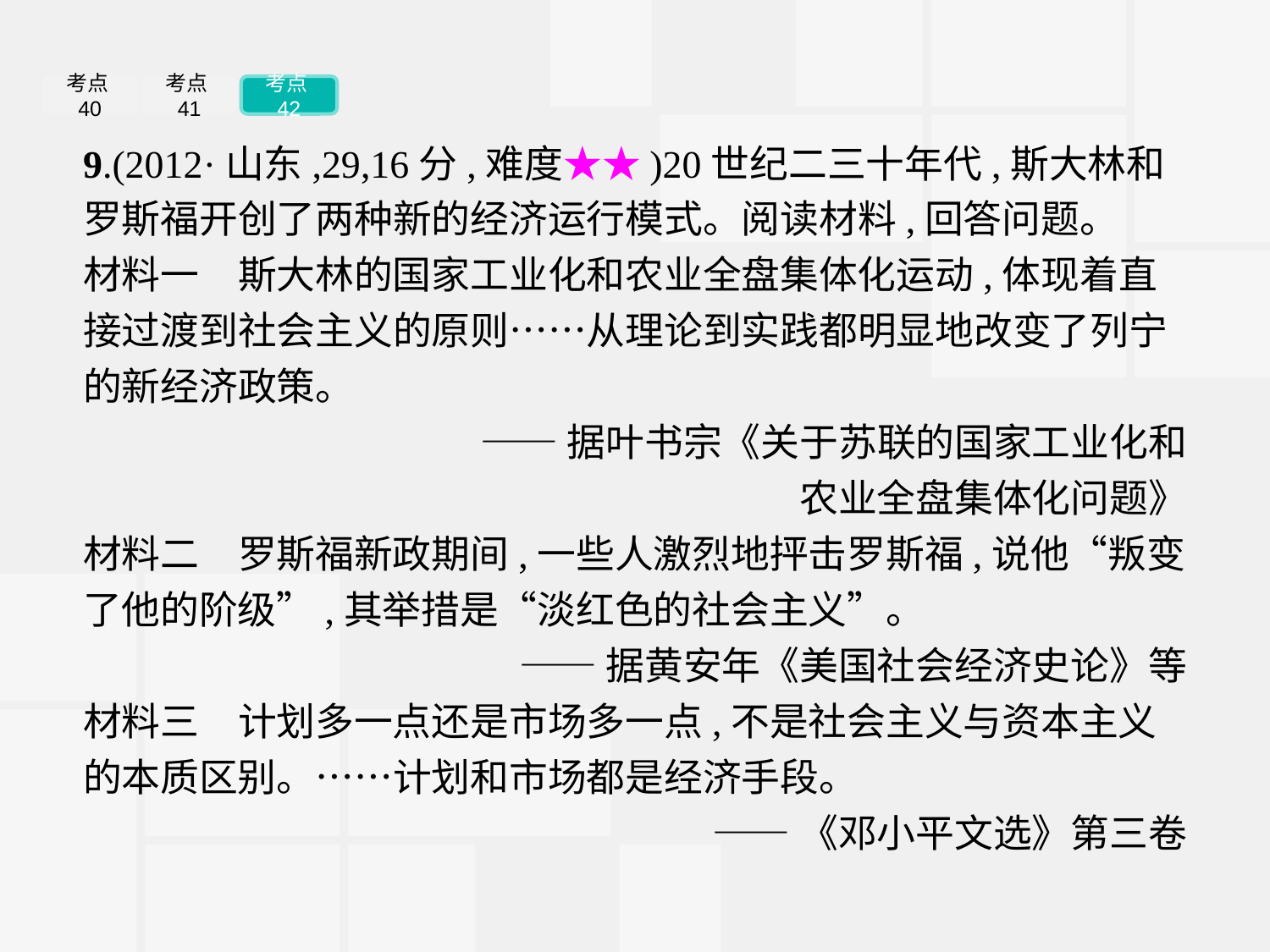

考点40
考点41
考点42
9.(2012·山东,29,16分,难度★★)20世纪二三十年代,斯大林和罗斯福开创了两种新的经济运行模式。阅读材料,回答问题。
材料一　斯大林的国家工业化和农业全盘集体化运动,体现着直接过渡到社会主义的原则……从理论到实践都明显地改变了列宁的新经济政策。
——据叶书宗《关于苏联的国家工业化和
农业全盘集体化问题》
材料二　罗斯福新政期间,一些人激烈地抨击罗斯福,说他“叛变了他的阶级”,其举措是“淡红色的社会主义”。
——据黄安年《美国社会经济史论》等
材料三　计划多一点还是市场多一点,不是社会主义与资本主义的本质区别。……计划和市场都是经济手段。
——《邓小平文选》第三卷